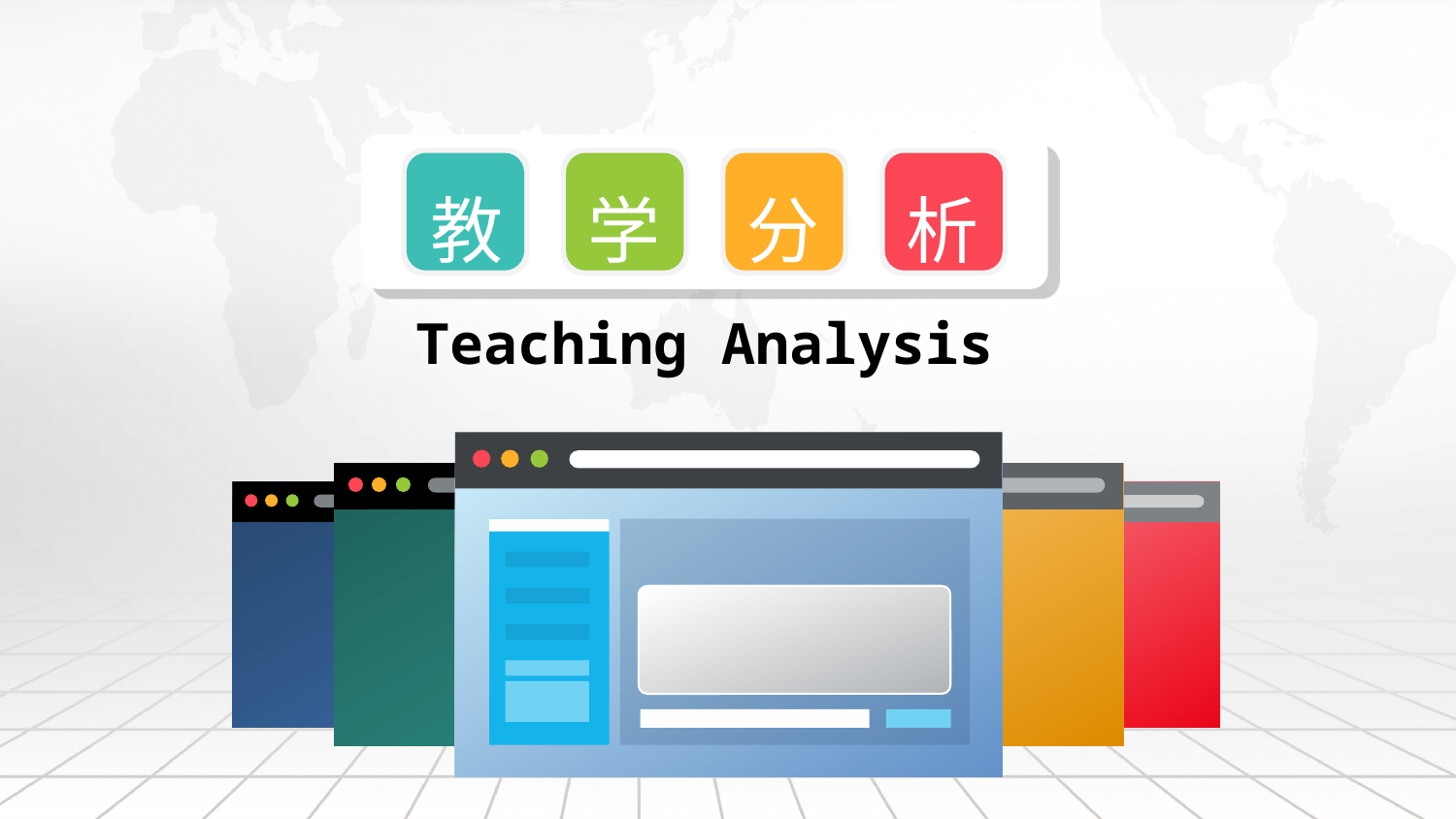

延迟符

教
学
分
析
Teaching Analysis